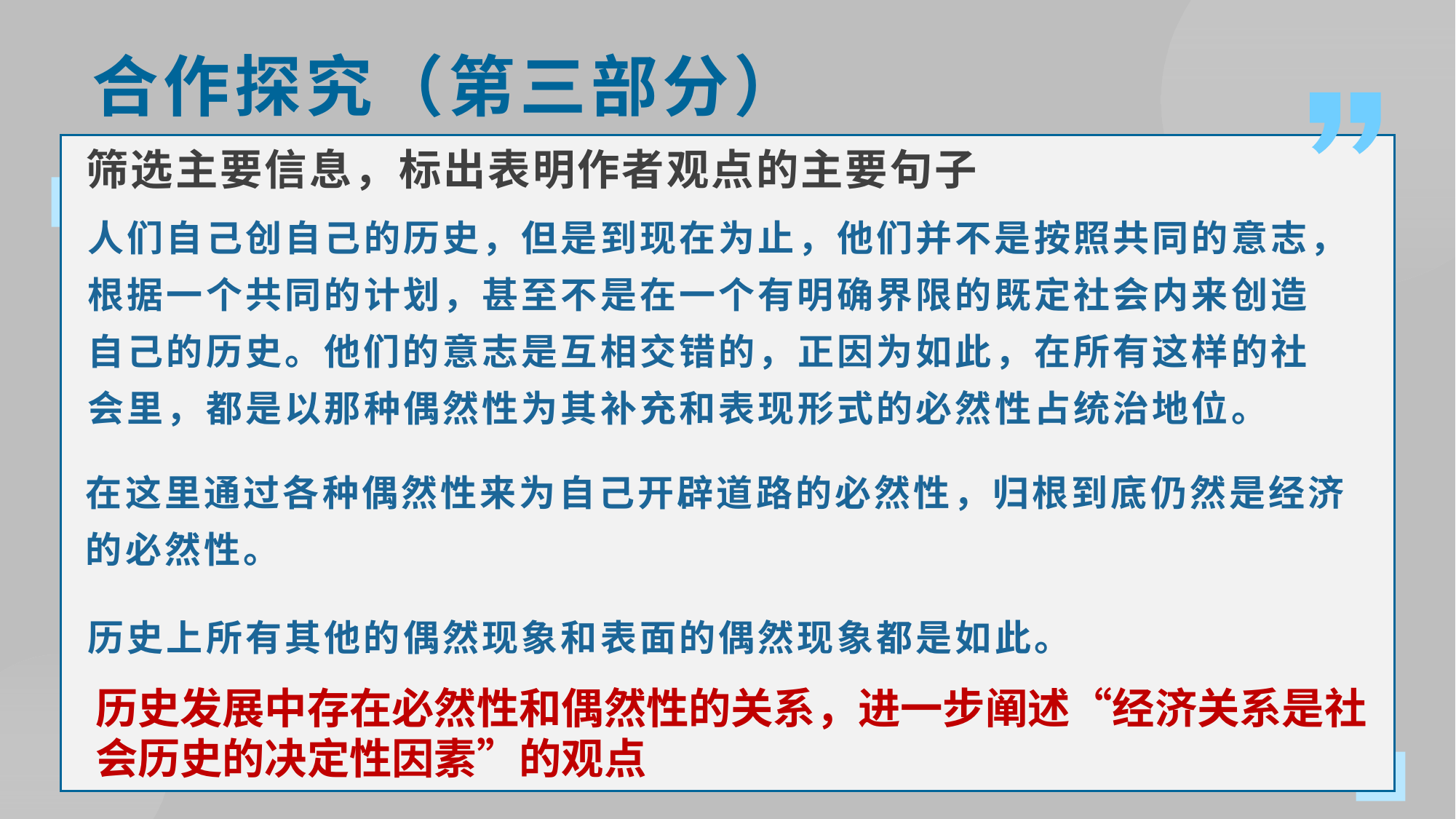

合作探究（第三部分）

筛选主要信息，标出表明作者观点的主要句子

人们自己创自己的历史，但是到现在为止，他们并不是按照共同的意志，根据一个共同的计划，甚至不是在一个有明确界限的既定社会内来创造自己的历史。他们的意志是互相交错的，正因为如此，在所有这样的社会里，都是以那种偶然性为其补充和表现形式的必然性占统治地位。
在这里通过各种偶然性来为自己开辟道路的必然性，归根到底仍然是经济的必然性。
历史上所有其他的偶然现象和表面的偶然现象都是如此。

历史发展中存在必然性和偶然性的关系，进一步阐述“经济关系是社会历史的决定性因素”的观点